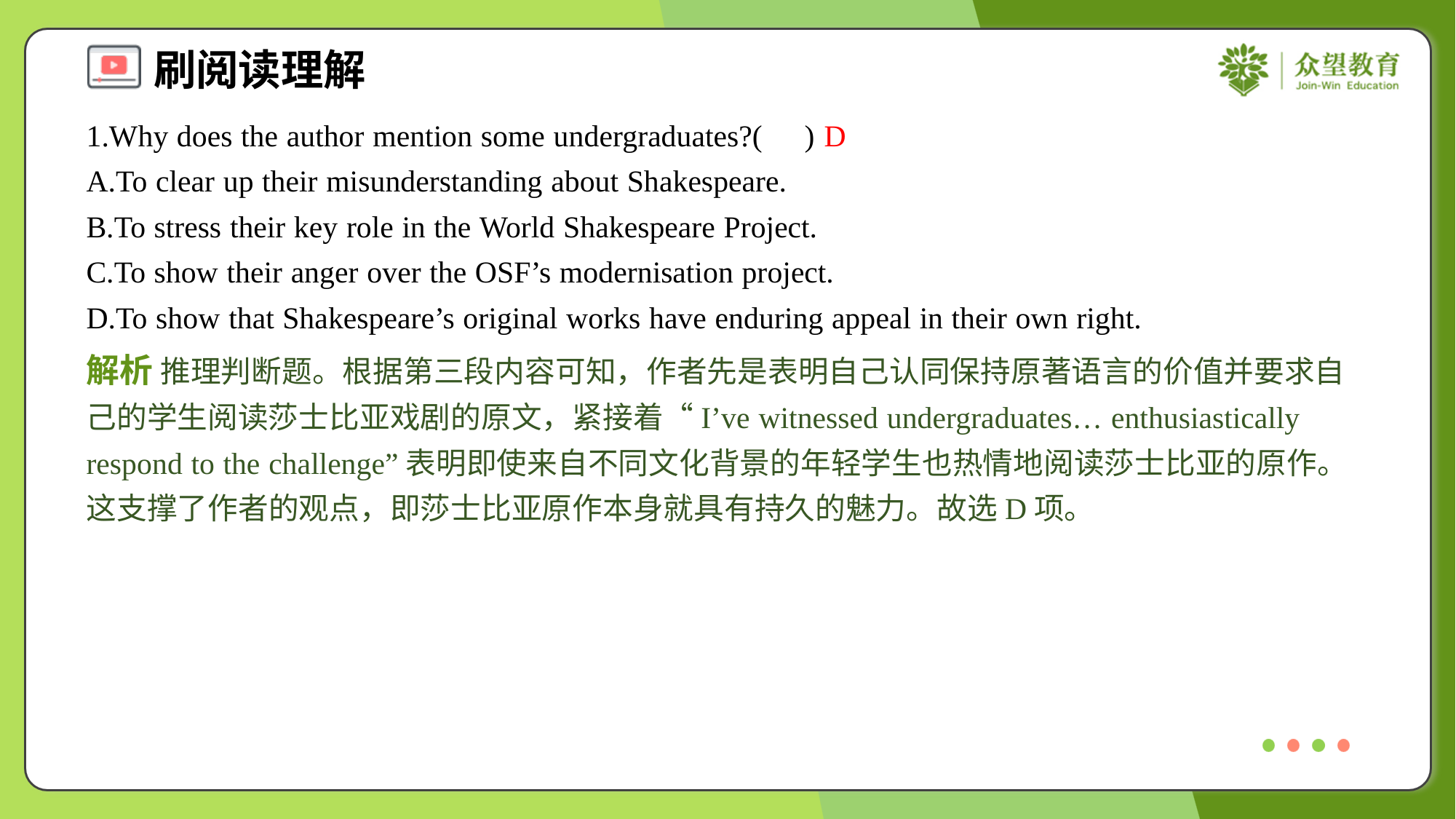

1.Why does the author mention some undergraduates?(     )
D
A.To clear up their misunderstanding about Shakespeare.
B.To stress their key role in the World Shakespeare Project.
C.To show their anger over the OSF’s modernisation project.
D.To show that Shakespeare’s original works have enduring appeal in their own right.
解析 推理判断题。根据第三段内容可知，作者先是表明自己认同保持原著语言的价值并要求自己的学生阅读莎士比亚戏剧的原文，紧接着“I’ve witnessed undergraduates… enthusiastically respond to the challenge”表明即使来自不同文化背景的年轻学生也热情地阅读莎士比亚的原作。这支撑了作者的观点，即莎士比亚原作本身就具有持久的魅力。故选D项。